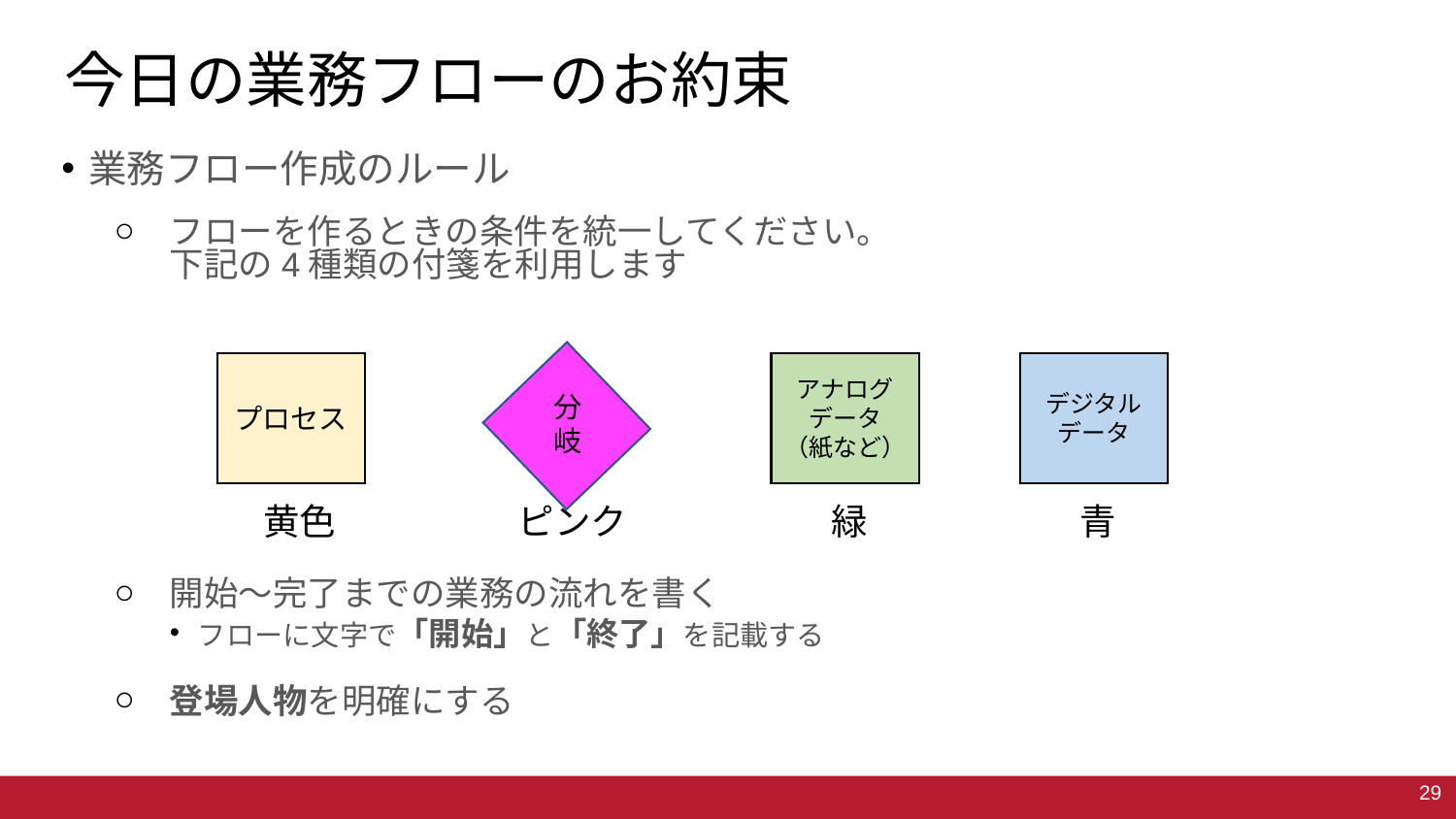

# 今日の業務フローのお約束

業務フロー作成のルール

フローを作るときの条件を統一してください。
下記の4種類の付箋を利用します

開始〜完了までの業務の流れを書く
フローに文字で「開始」と「終了」を記載する
登場人物を明確にする

プロセス
アナログ
データ
（紙など）
デジタル
データ

分岐
黄色
ピンク
緑
青
29